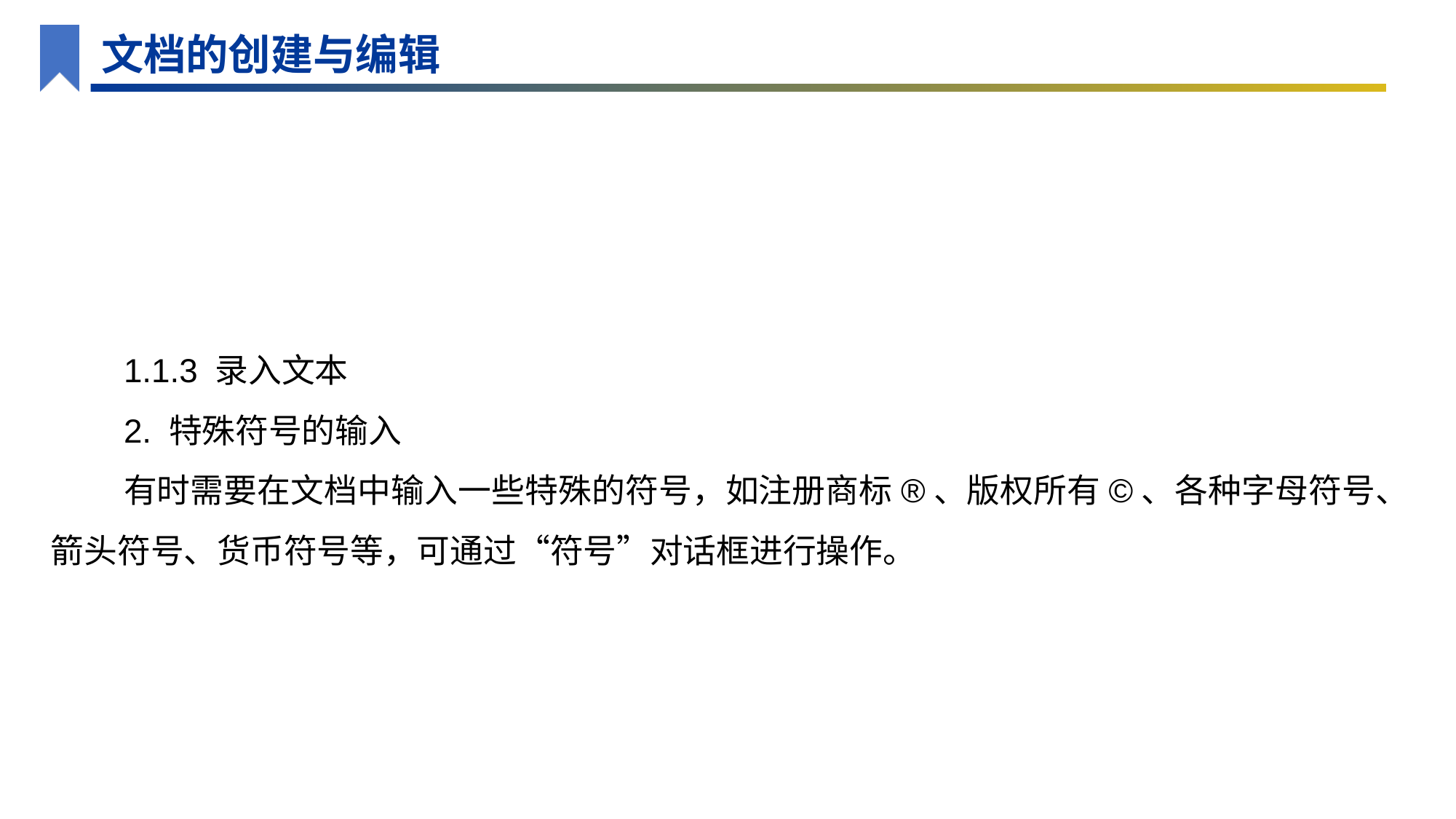

文档的创建与编辑
1.1.3 录入文本
2. 特殊符号的输入
有时需要在文档中输入一些特殊的符号，如注册商标®、版权所有©、各种字母符号、箭头符号、货币符号等，可通过“符号”对话框进行操作。